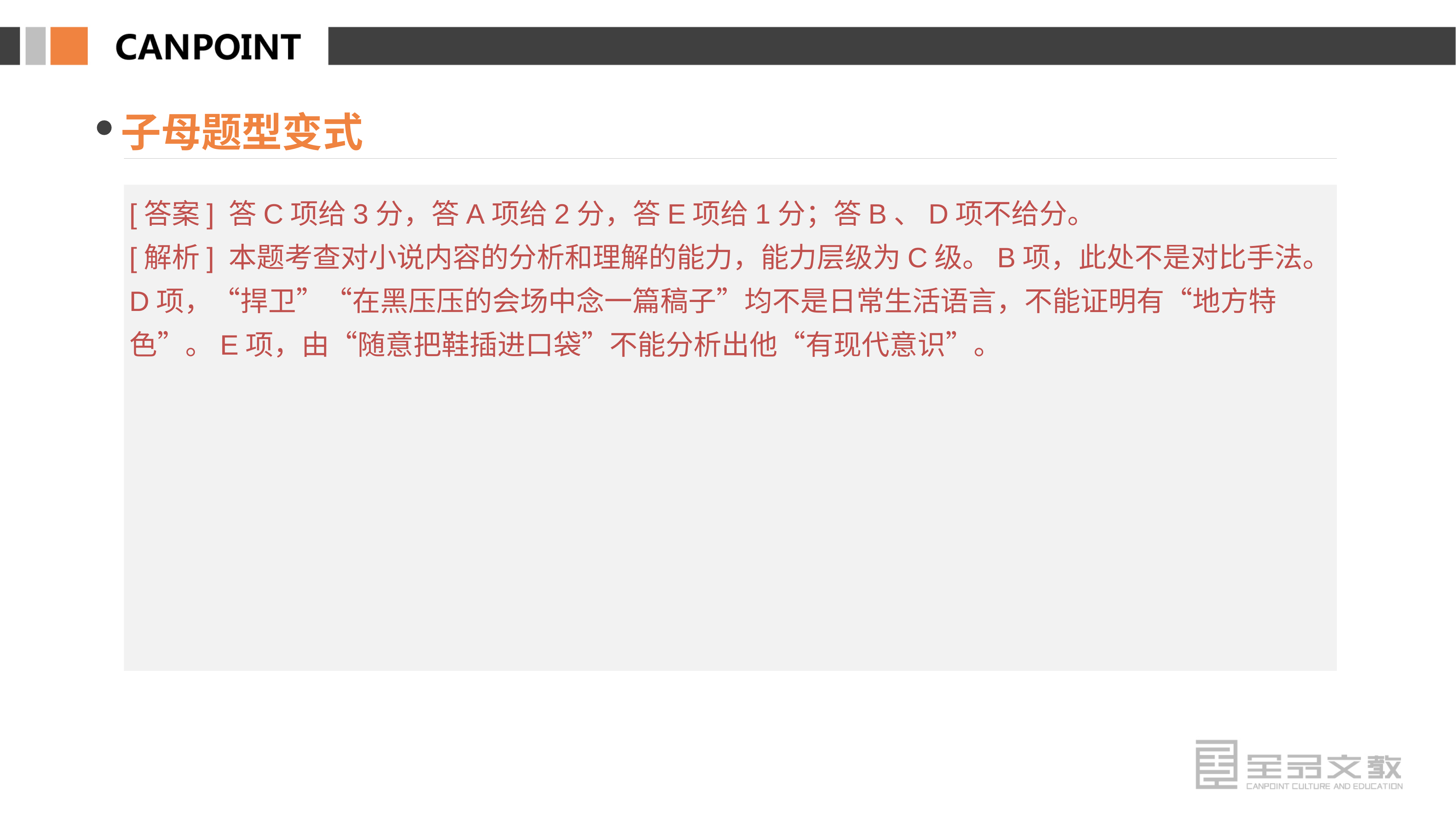

子母题型变式

[答案] 答C项给3分，答A项给2分，答E项给1分；答B、D项不给分。
[解析] 本题考查对小说内容的分析和理解的能力，能力层级为C级。B项，此处不是对比手法。D项，“捍卫”“在黑压压的会场中念一篇稿子”均不是日常生活语言，不能证明有“地方特色”。E项，由“随意把鞋插进口袋”不能分析出他“有现代意识”。